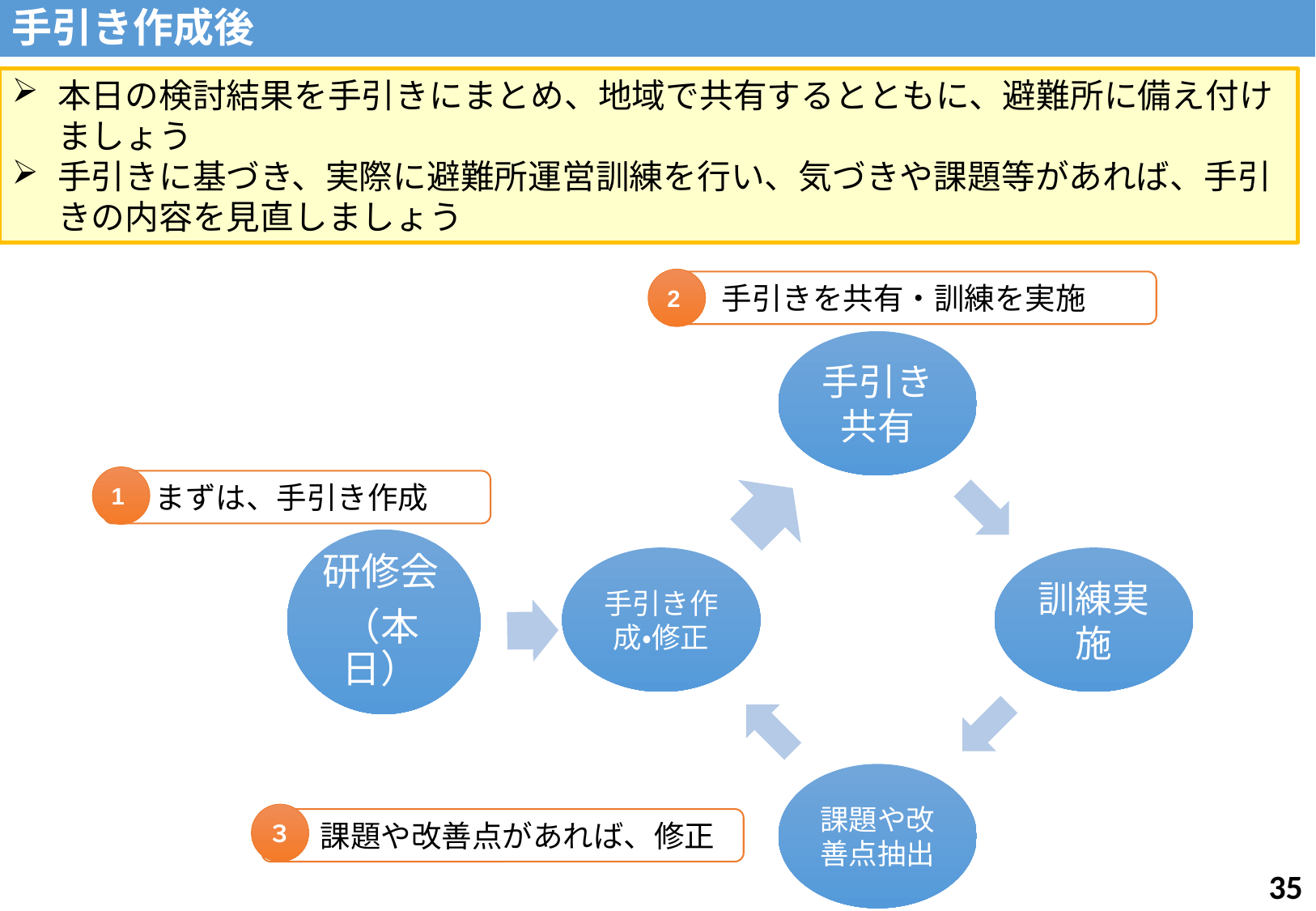

手引き作成後

本日の検討結果を手引きにまとめ、地域で共有するとともに、避難所に備え付けましょう
手引きに基づき、実際に避難所運営訓練を行い、気づきや課題等があれば、手引きの内容を見直しましょう

2

　手引きを共有・訓練を実施
手引き共有
訓練実施
課題や改善点抽出
手引き作成・修正

1
１ まずは、手引き作成

研修会
（本日）

３

　  課題や改善点があれば、修正
35